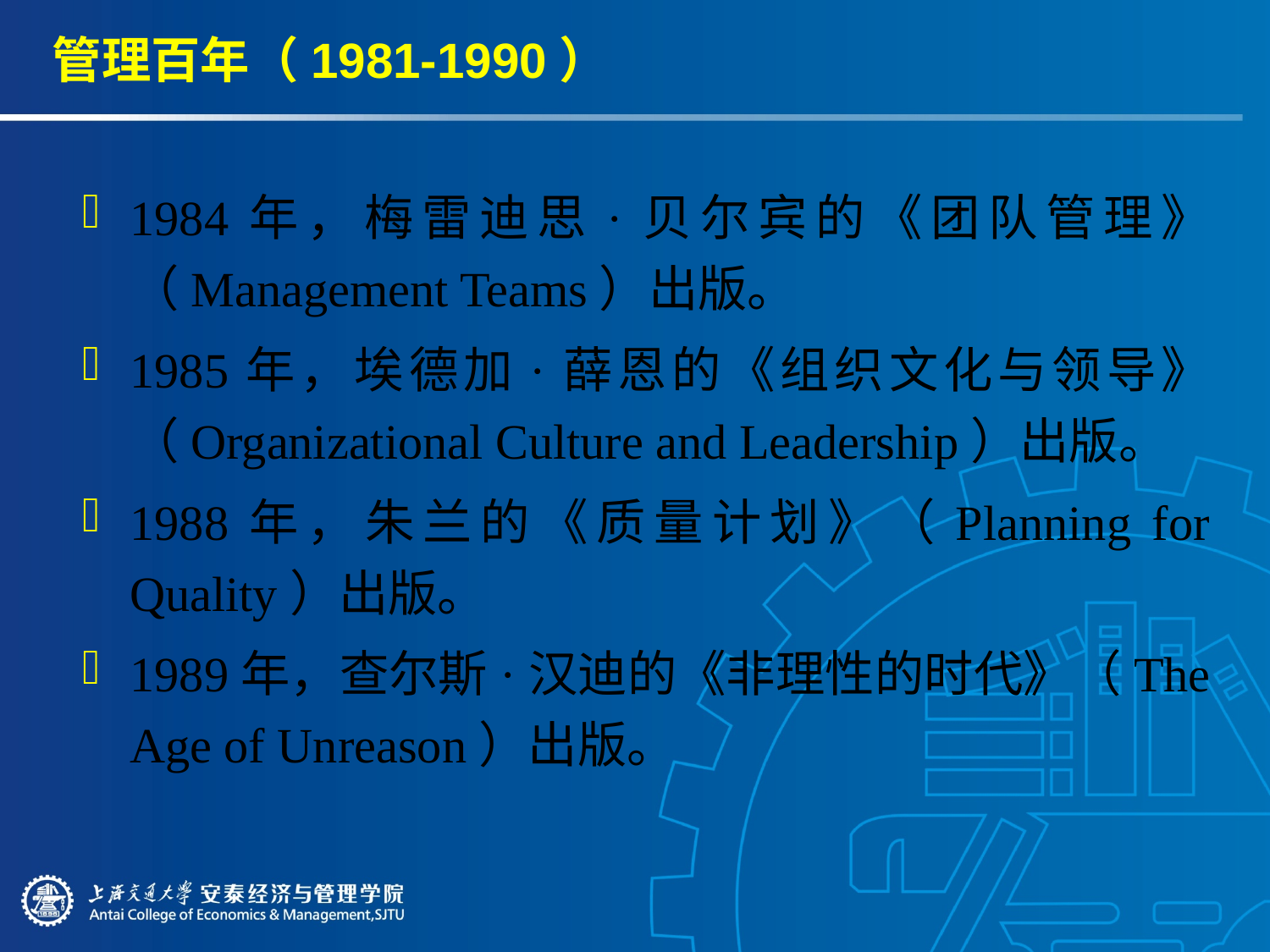

# 管理百年（1981-1990）
1984年，梅雷迪思·贝尔宾的《团队管理》（Management Teams）出版。
1985年，埃德加·薛恩的《组织文化与领导》（Organizational Culture and Leadership）出版。
1988年，朱兰的《质量计划》（Planning for Quality）出版。
1989年，查尔斯·汉迪的《非理性的时代》（The Age of Unreason）出版。